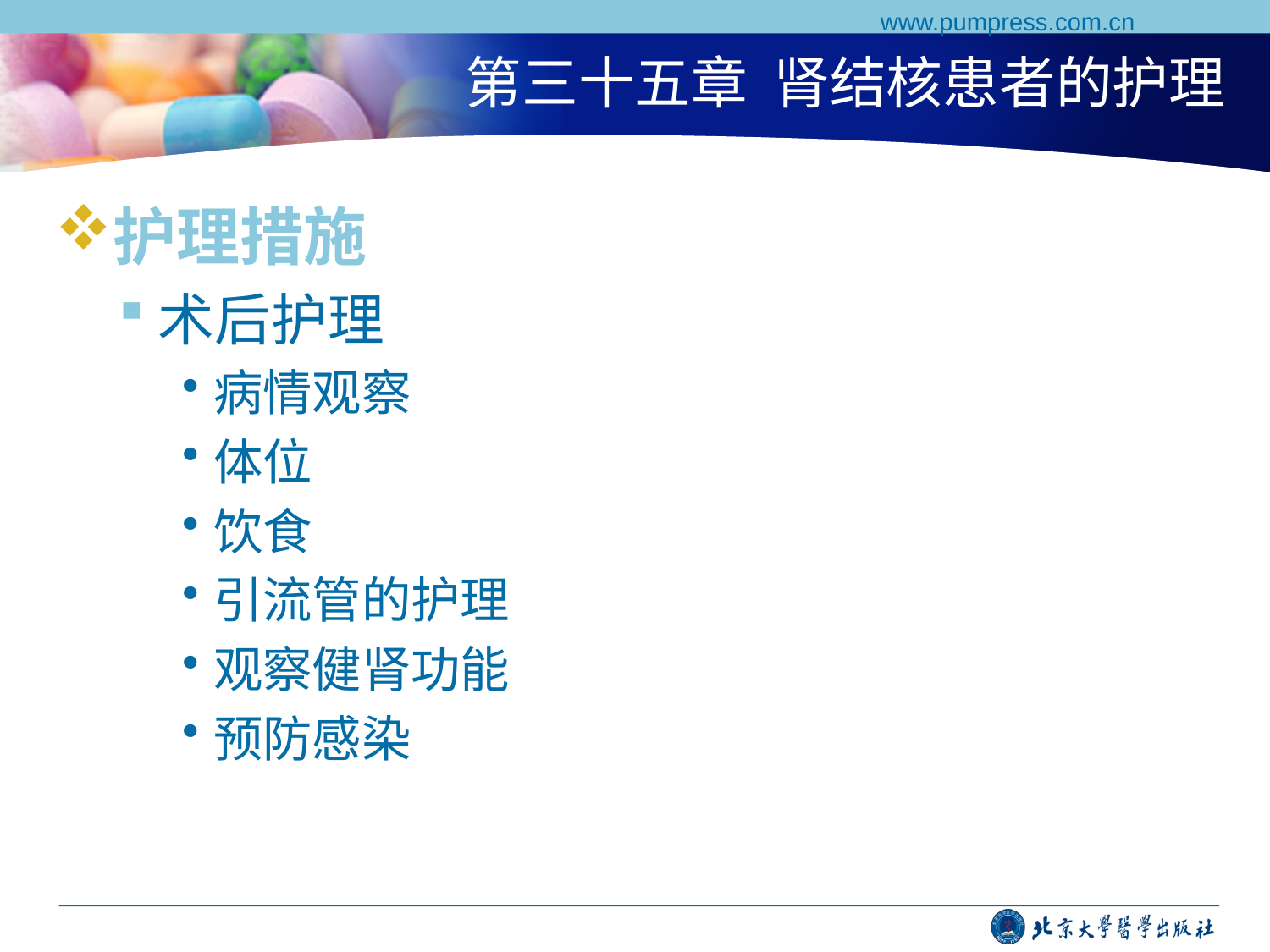

www.pumpress.com.cn
# 第三十五章  肾结核患者的护理
护理措施
术后护理
病情观察
体位
饮食
引流管的护理
观察健肾功能
预防感染